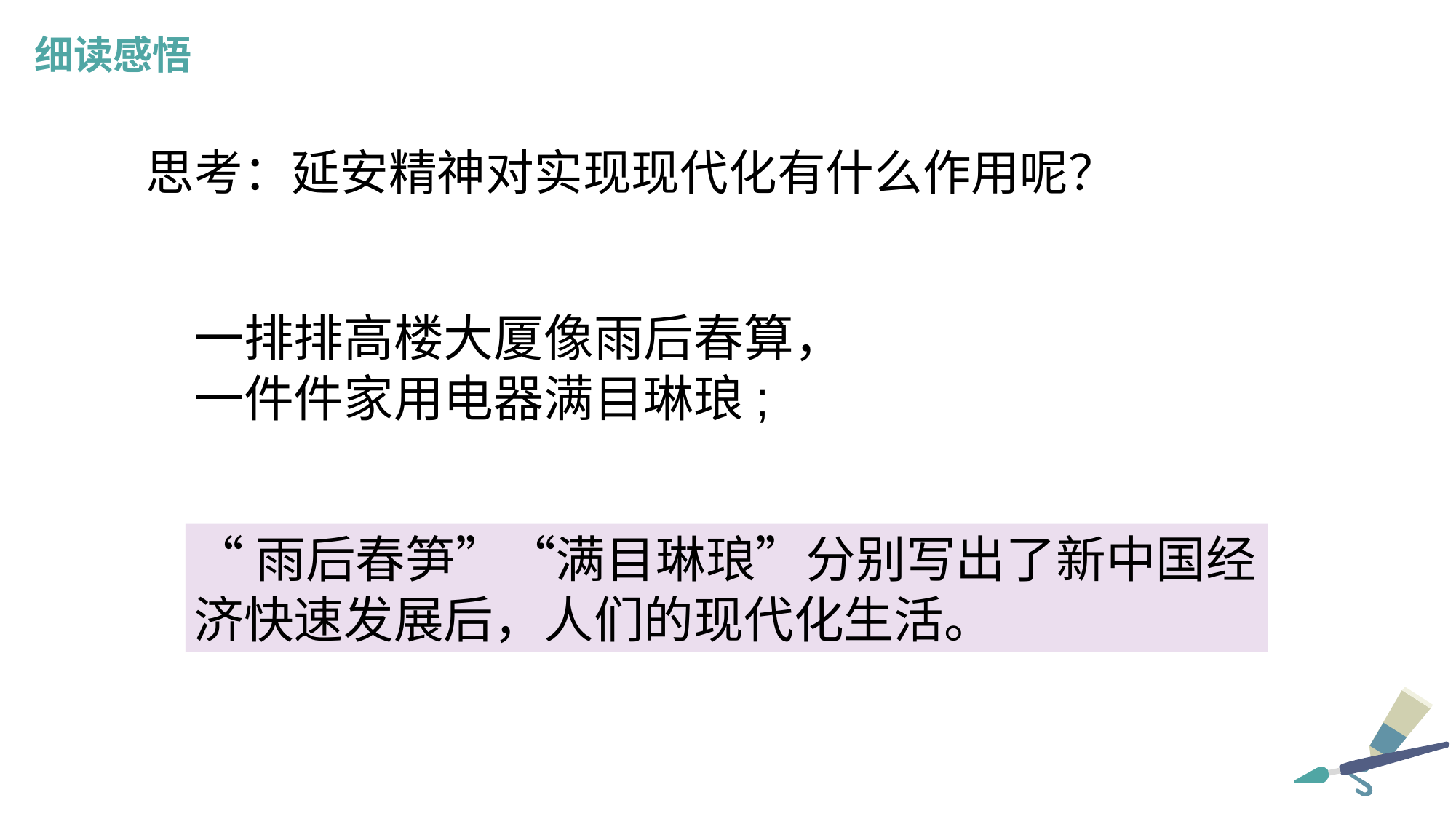

细读感悟
思考：延安精神对实现现代化有什么作用呢？
一排排高楼大厦像雨后春算，
一件件家用电器满目琳琅;
“雨后春笋”“满目琳琅”分别写出了新中国经济快速发展后，人们的现代化生活。